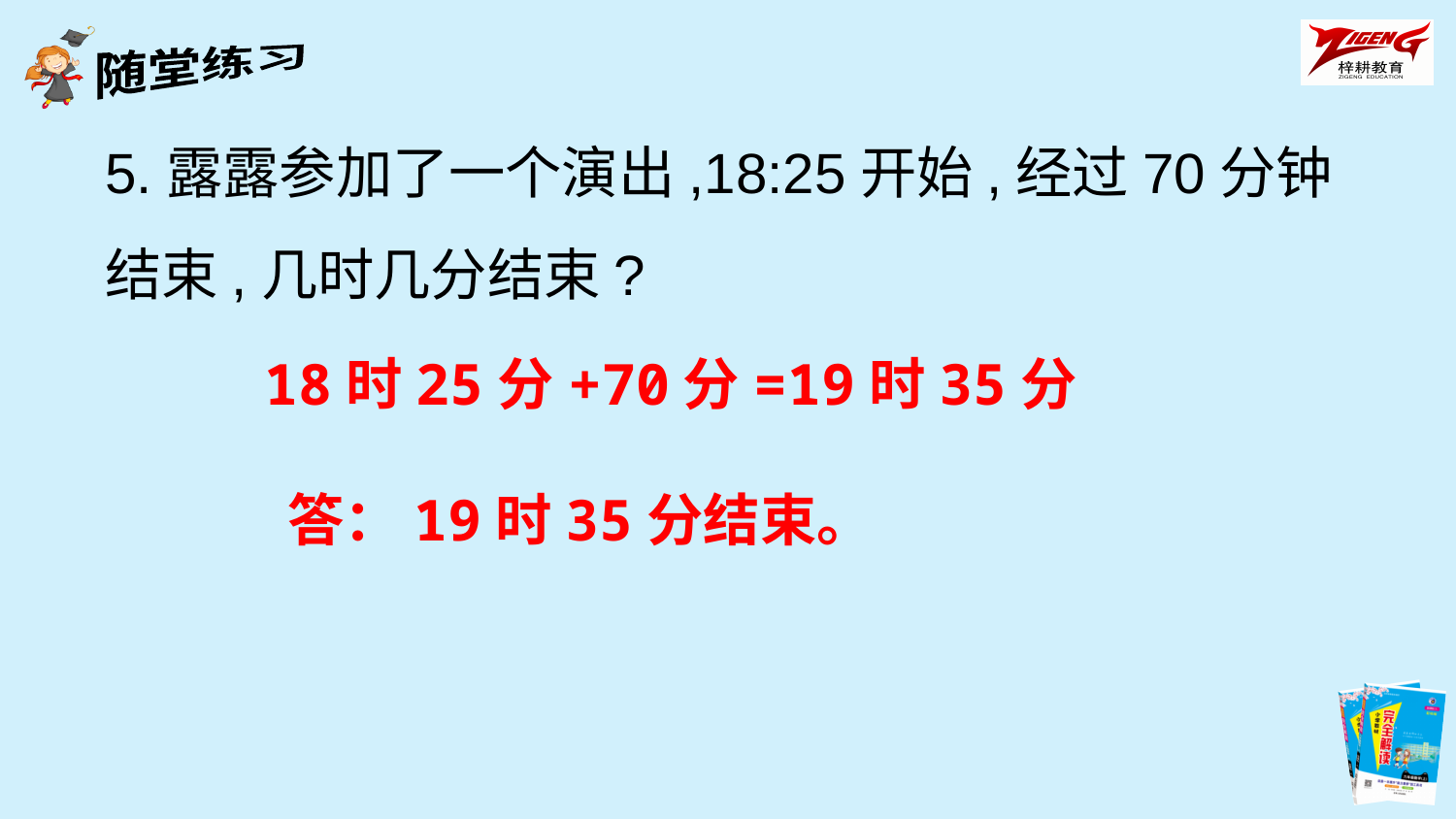

5.露露参加了一个演出,18:25开始,经过70分钟结束,几时几分结束?
18时25分+70分=19时35分
答：19时35分结束。